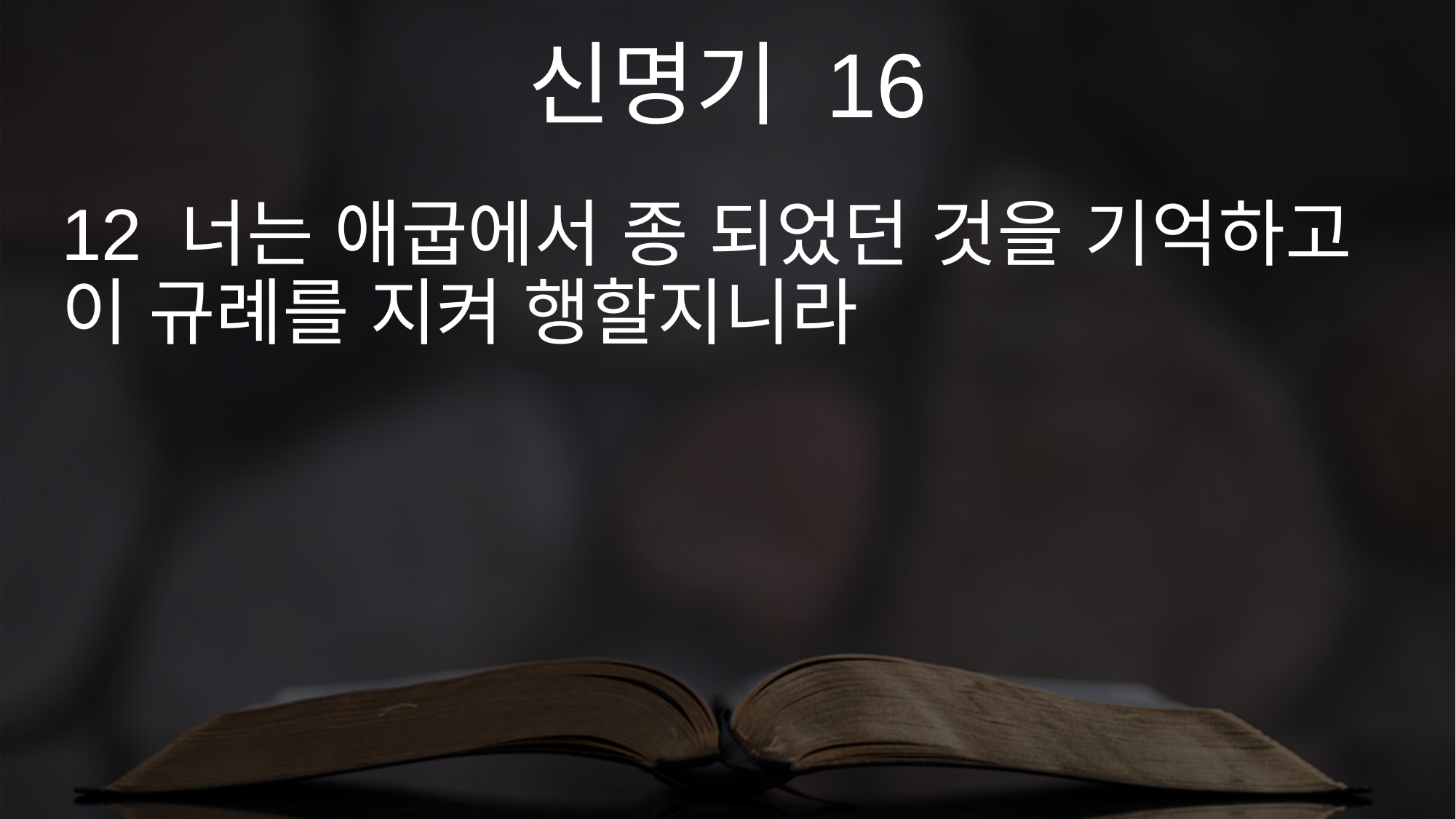

신명기 16
12 너는 애굽에서 종 되었던 것을 기억하고 이 규례를 지켜 행할지니라